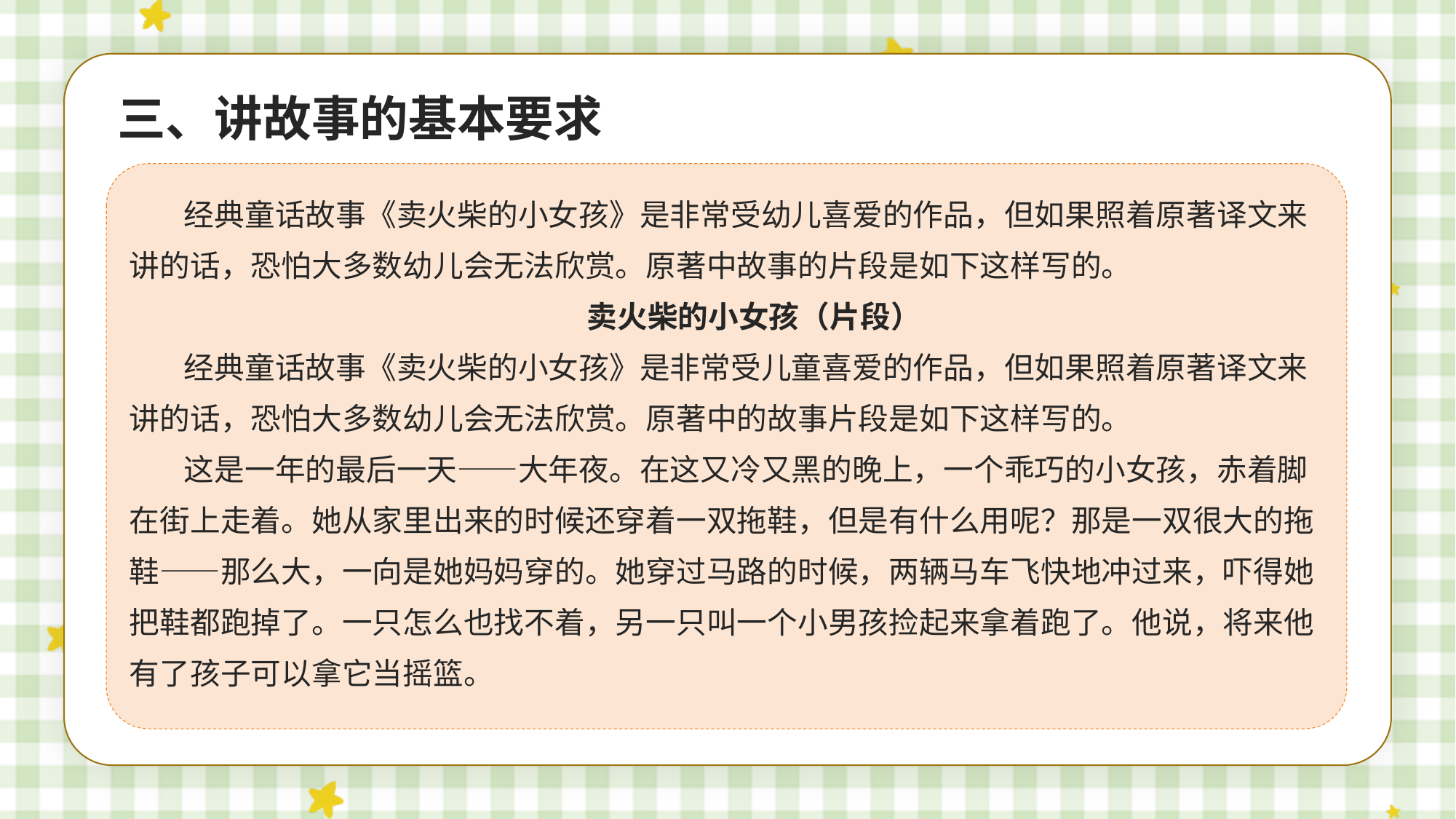

三、讲故事的基本要求
经典童话故事《卖火柴的小女孩》是非常受幼儿喜爱的作品，但如果照着原著译文来讲的话，恐怕大多数幼儿会无法欣赏。原著中故事的片段是如下这样写的。
卖火柴的小女孩（片段）
经典童话故事《卖火柴的小女孩》是非常受儿童喜爱的作品，但如果照着原著译文来讲的话，恐怕大多数幼儿会无法欣赏。原著中的故事片段是如下这样写的。
这是一年的最后一天——大年夜。在这又冷又黑的晚上，一个乖巧的小女孩，赤着脚在街上走着。她从家里出来的时候还穿着一双拖鞋，但是有什么用呢？那是一双很大的拖鞋——那么大，一向是她妈妈穿的。她穿过马路的时候，两辆马车飞快地冲过来，吓得她把鞋都跑掉了。一只怎么也找不着，另一只叫一个小男孩捡起来拿着跑了。他说，将来他有了孩子可以拿它当摇篮。